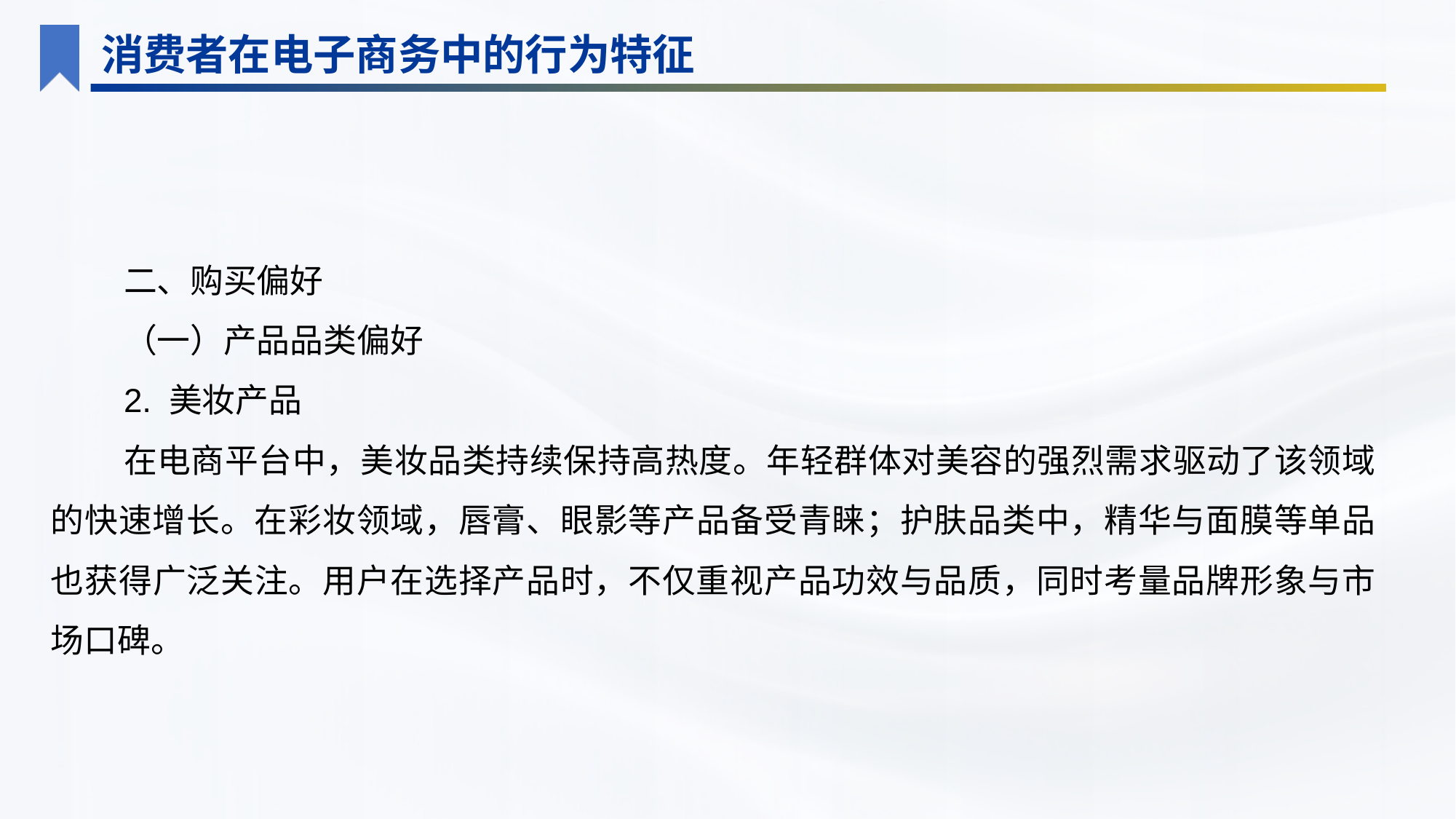

消费者在电子商务中的行为特征
二、购买偏好
（一）产品品类偏好
2. 美妆产品
在电商平台中，美妆品类持续保持高热度。年轻群体对美容的强烈需求驱动了该领域的快速增长。在彩妆领域，唇膏、眼影等产品备受青睐；护肤品类中，精华与面膜等单品也获得广泛关注。用户在选择产品时，不仅重视产品功效与品质，同时考量品牌形象与市场口碑。